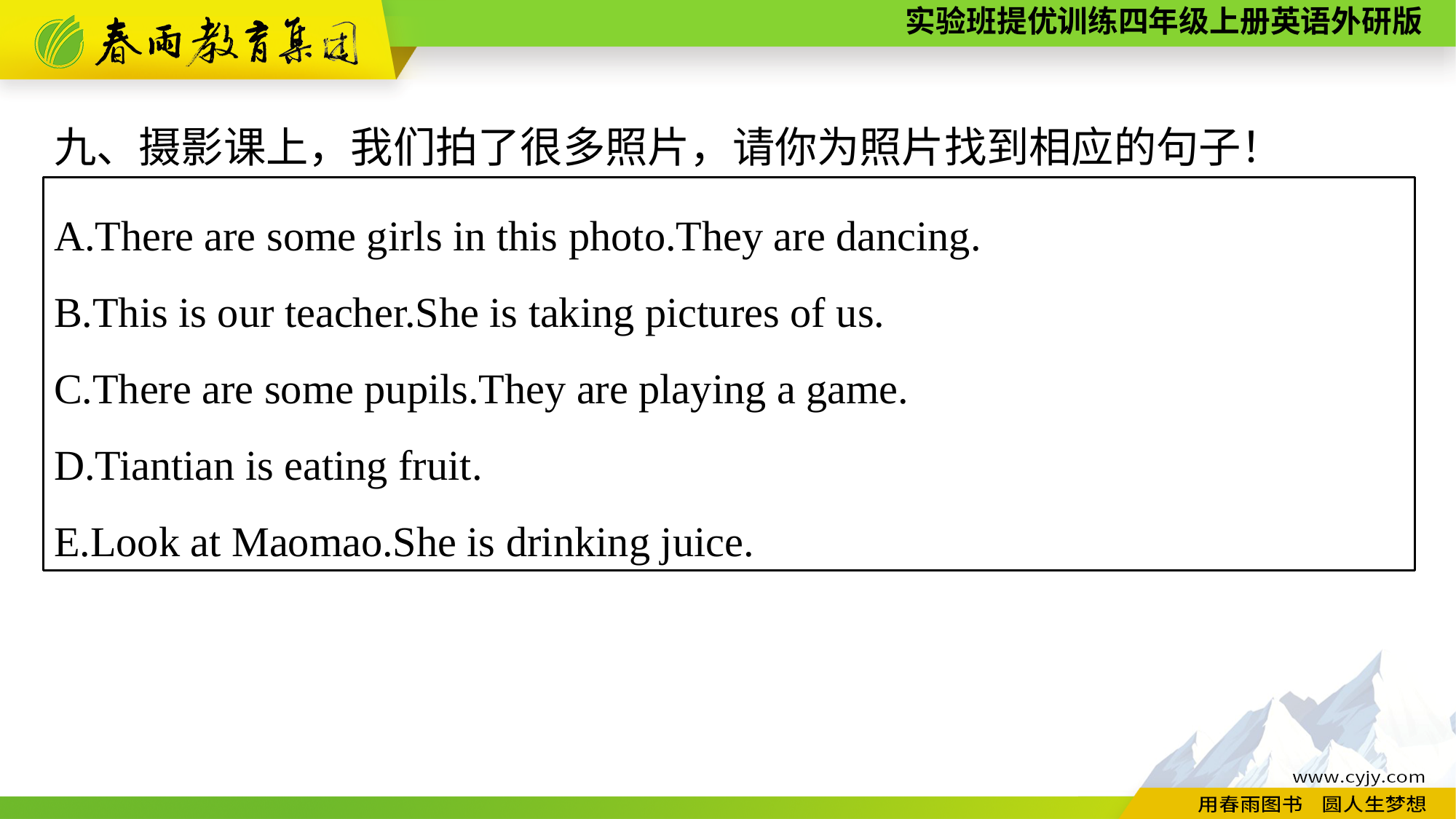

九、摄影课上，我们拍了很多照片，请你为照片找到相应的句子！
A.There are some girls in this photo.They are dancing.
B.This is our teacher.She is taking pictures of us.
C.There are some pupils.They are playing a game.
D.Tiantian is eating fruit.
E.Look at Maomao.She is drinking juice.